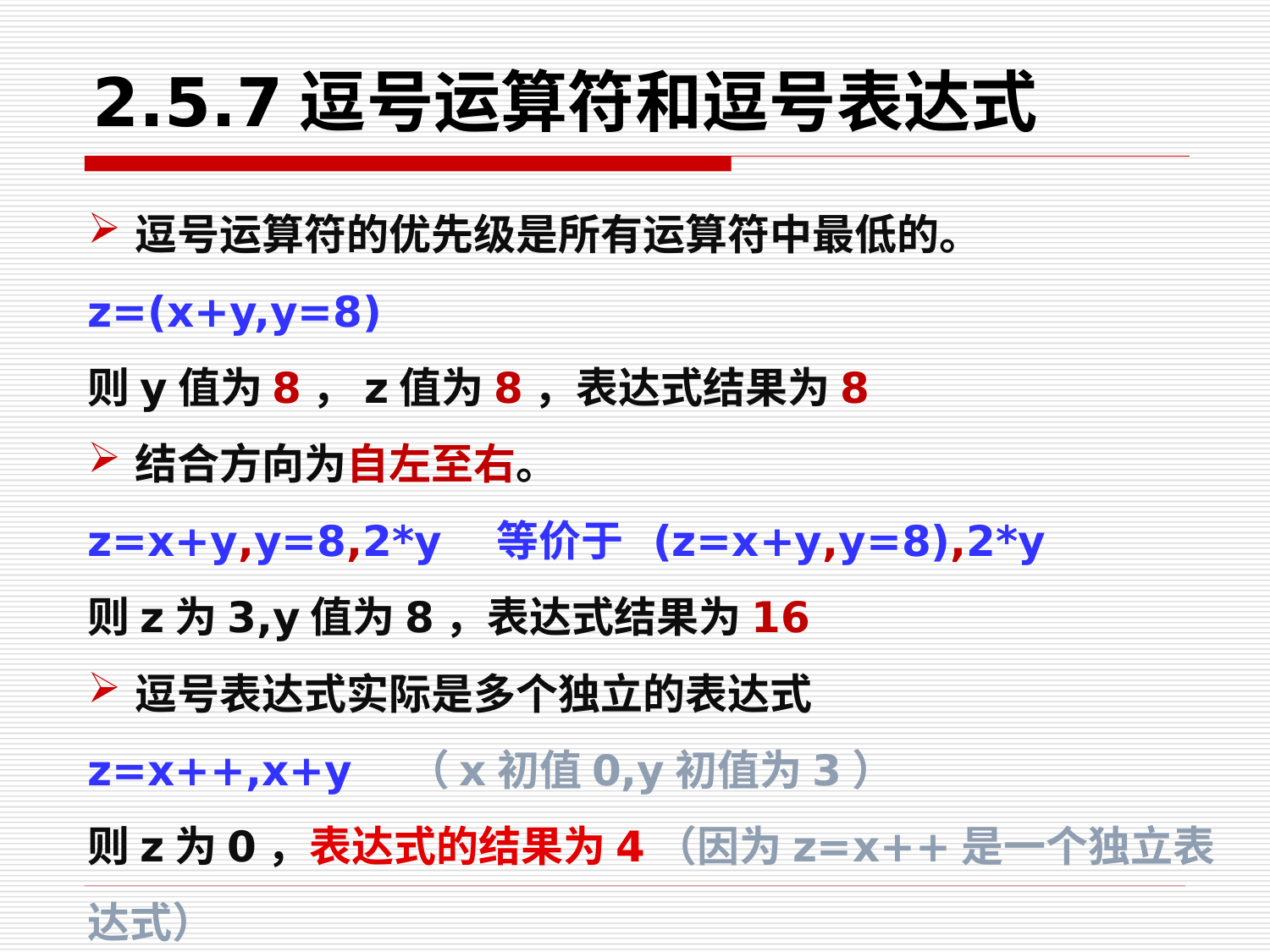

# 2.5.7逗号运算符和逗号表达式
逗号运算符的优先级是所有运算符中最低的。
z=(x+y,y=8)
则y值为8，z值为8，表达式结果为8
结合方向为自左至右。
z=x+y,y=8,2*y   等价于  (z=x+y,y=8),2*y
则z为3,y值为8，表达式结果为16
逗号表达式实际是多个独立的表达式
z=x++,x+y   （x初值0,y初值为3）
则z为0，表达式的结果为4（因为z=x++是一个独立表达式）